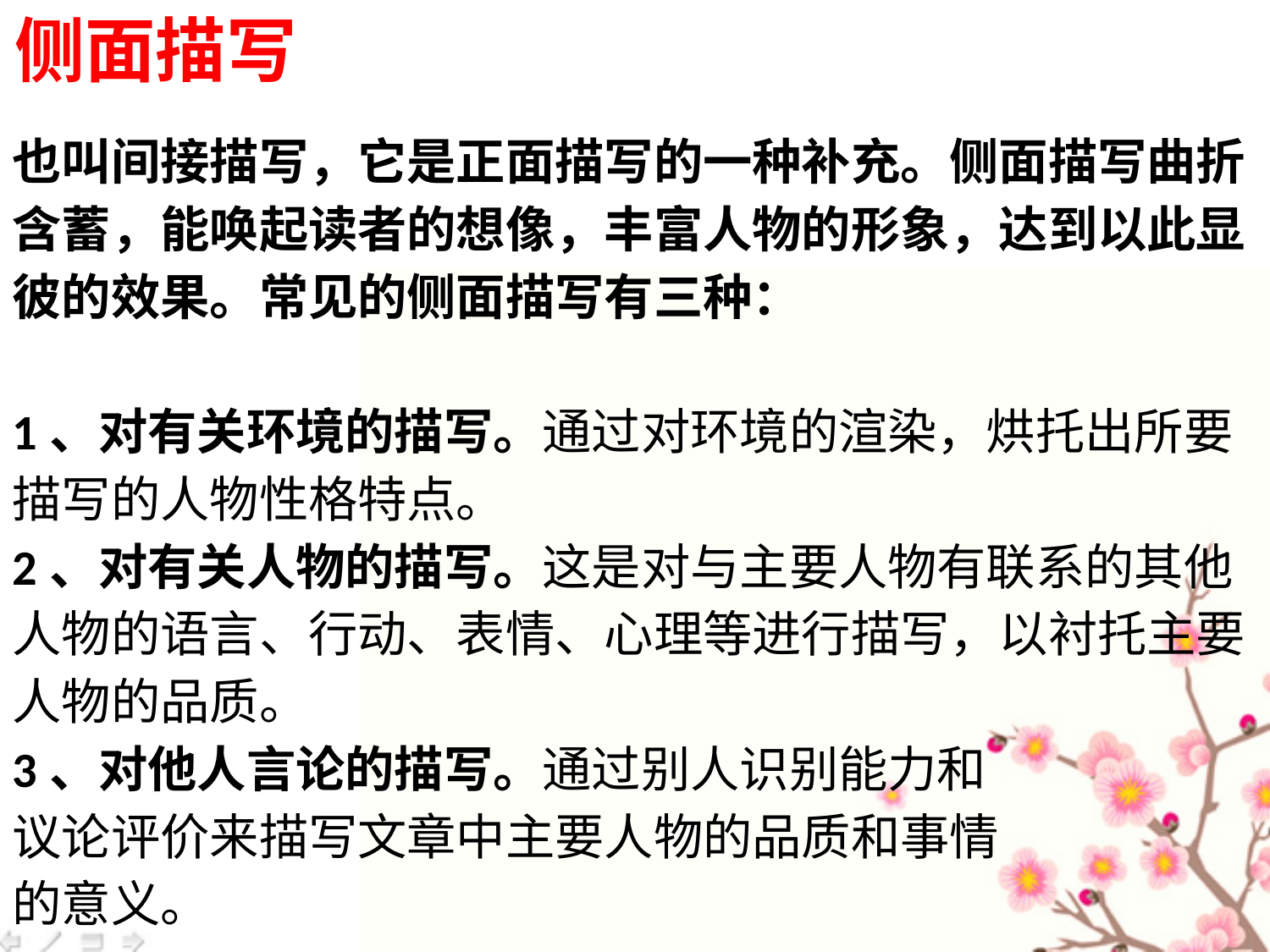

侧面描写
也叫间接描写，它是正面描写的一种补充。侧面描写曲折含蓄，能唤起读者的想像，丰富人物的形象，达到以此显彼的效果。常见的侧面描写有三种：
1、对有关环境的描写。通过对环境的渲染，烘托出所要描写的人物性格特点。
2、对有关人物的描写。这是对与主要人物有联系的其他人物的语言、行动、表情、心理等进行描写，以衬托主要人物的品质。
3、对他人言论的描写。通过别人识别能力和
议论评价来描写文章中主要人物的品质和事情
的意义。